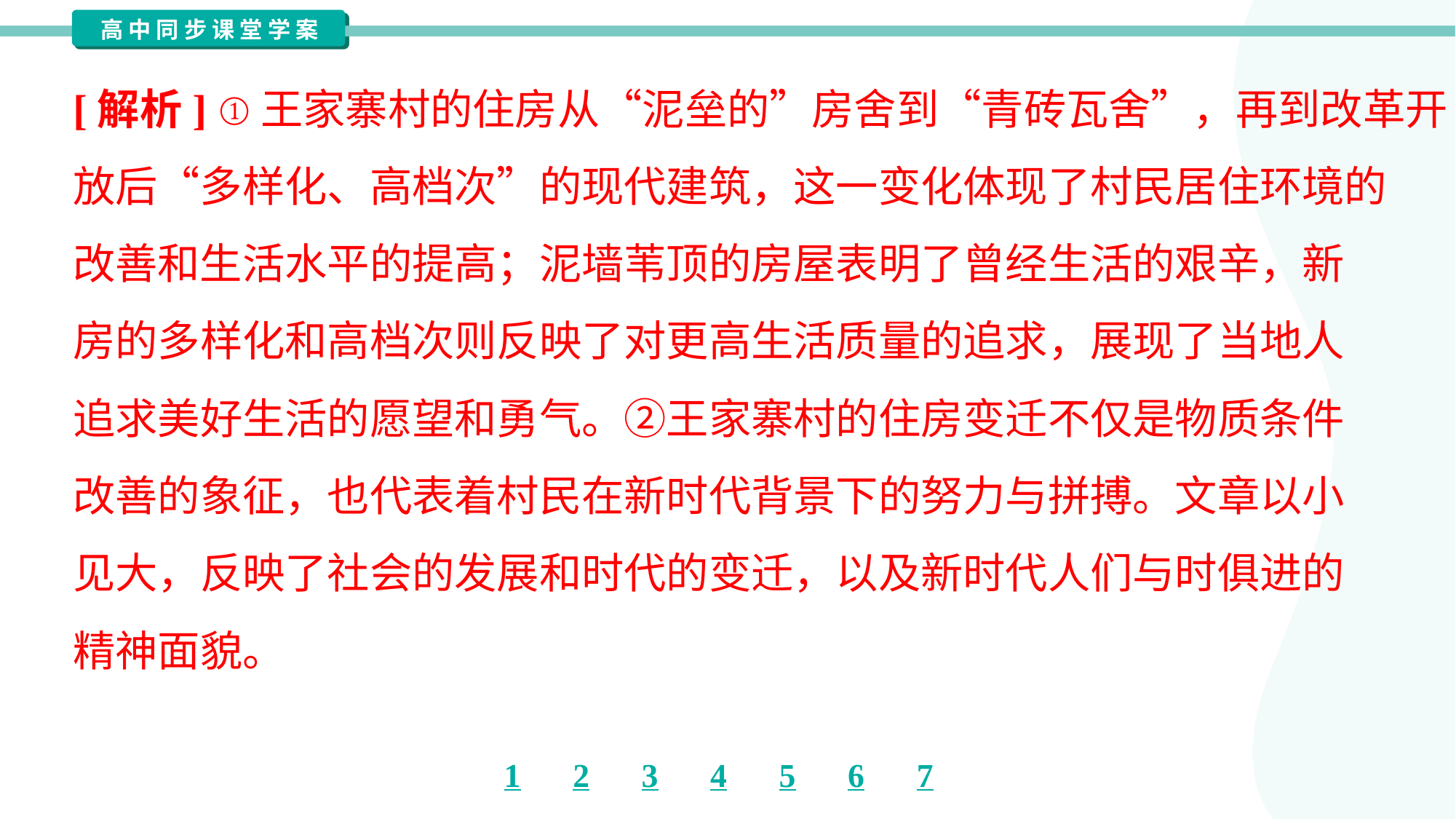

[解析] ①王家寨村的住房从“泥垒的”房舍到“青砖瓦舍”，再到改革开
放后“多样化、高档次”的现代建筑，这一变化体现了村民居住环境的
改善和生活水平的提高；泥墙苇顶的房屋表明了曾经生活的艰辛，新
房的多样化和高档次则反映了对更高生活质量的追求，展现了当地人
追求美好生活的愿望和勇气。②王家寨村的住房变迁不仅是物质条件
改善的象征，也代表着村民在新时代背景下的努力与拼搏。文章以小
见大，反映了社会的发展和时代的变迁，以及新时代人们与时俱进的
精神面貌。